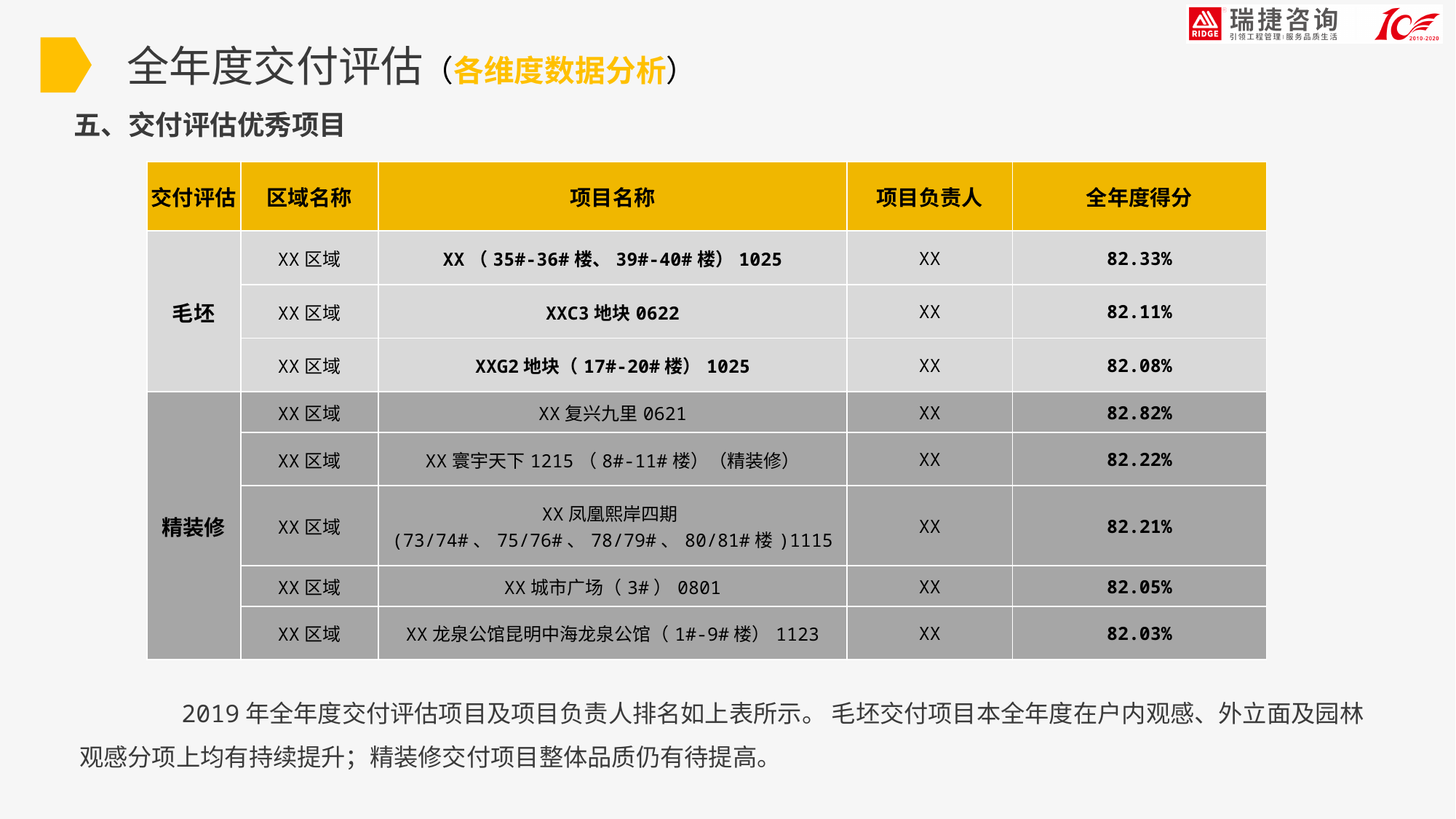

全年度交付评估（各维度数据分析）

五、交付评估优秀项目
| 交付评估 | 区域名称 | 项目名称 | 项目负责人 | 全年度得分 |
| --- | --- | --- | --- | --- |
| 毛坯 | XX区域 | XX（35#-36#楼、39#-40#楼）1025 | XX | 82.33% |
|  | XX区域 | XXC3地块0622 | XX | 82.11% |
|  | XX区域 | XXG2地块（17#-20#楼）1025 | XX | 82.08% |
| 精装修 | XX区域 | XX复兴九里0621 | XX | 82.82% |
|  | XX区域 | XX寰宇天下1215（8#-11#楼）（精装修） | XX | 82.22% |
|  | XX区域 | XX凤凰熙岸四期(73/74#、75/76#、78/79#、80/81#楼)1115 | XX | 82.21% |
|  | XX区域 | XX城市广场（3#）0801 | XX | 82.05% |
|  | XX区域 | XX龙泉公馆昆明中海龙泉公馆（1#-9#楼）1123 | XX | 82.03% |
       2019年全年度交付评估项目及项目负责人排名如上表所示。 毛坯交付项目本全年度在户内观感、外立面及园林观感分项上均有持续提升；精装修交付项目整体品质仍有待提高。